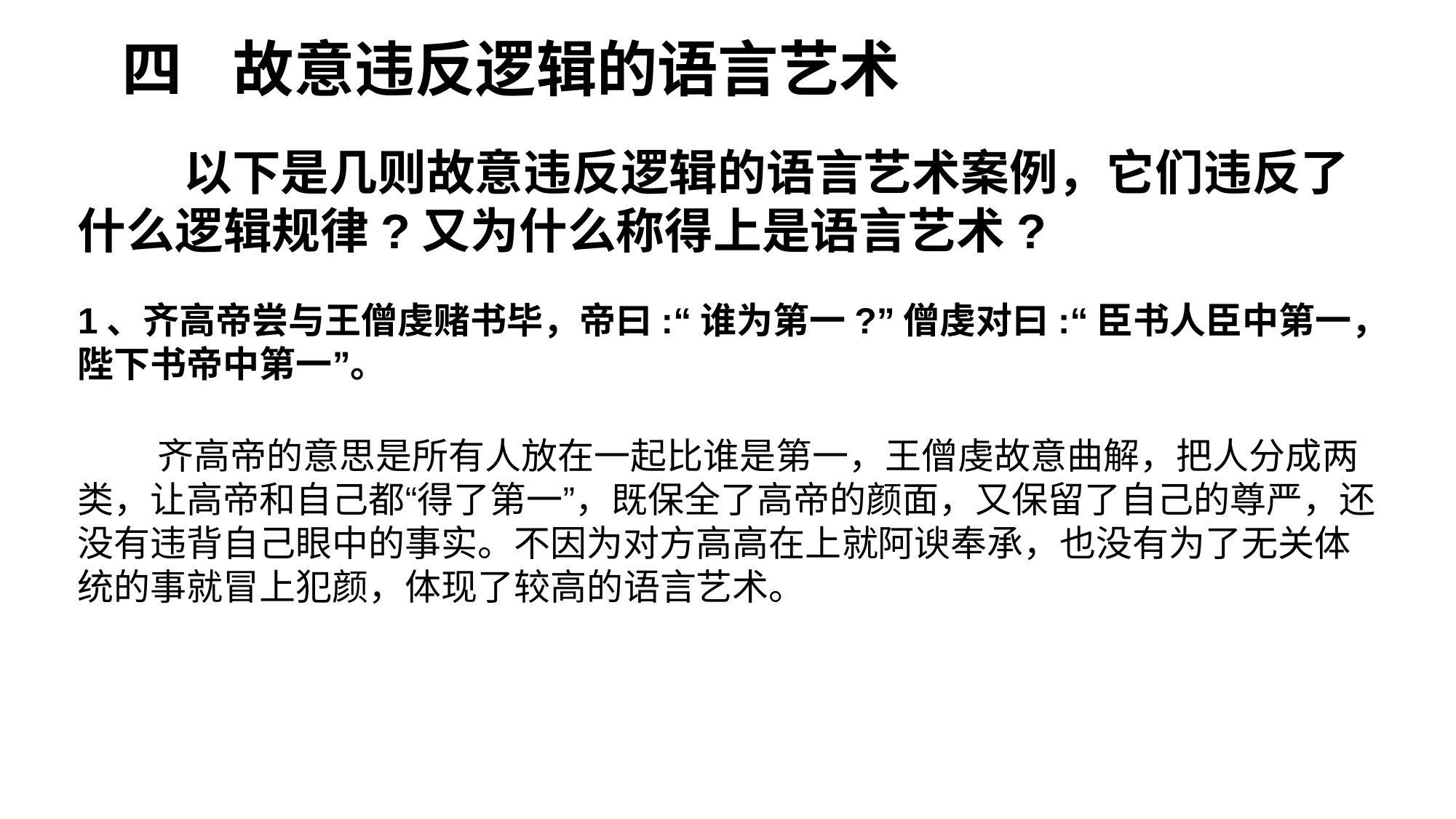

四   故意违反逻辑的语言艺术
       以下是几则故意违反逻辑的语言艺术案例，它们违反了什么逻辑规律?又为什么称得上是语言艺术?
1、齐高帝尝与王僧虔赌书毕，帝曰:“谁为第一?”僧虔对曰:“臣书人臣中第一，陛下书帝中第一”。
       齐高帝的意思是所有人放在一起比谁是第一，王僧虔故意曲解，把人分成两类，让高帝和自己都“得了第一”，既保全了高帝的颜面，又保留了自己的尊严，还没有违背自己眼中的事实。不因为对方高高在上就阿谀奉承，也没有为了无关体统的事就冒上犯颜，体现了较高的语言艺术。